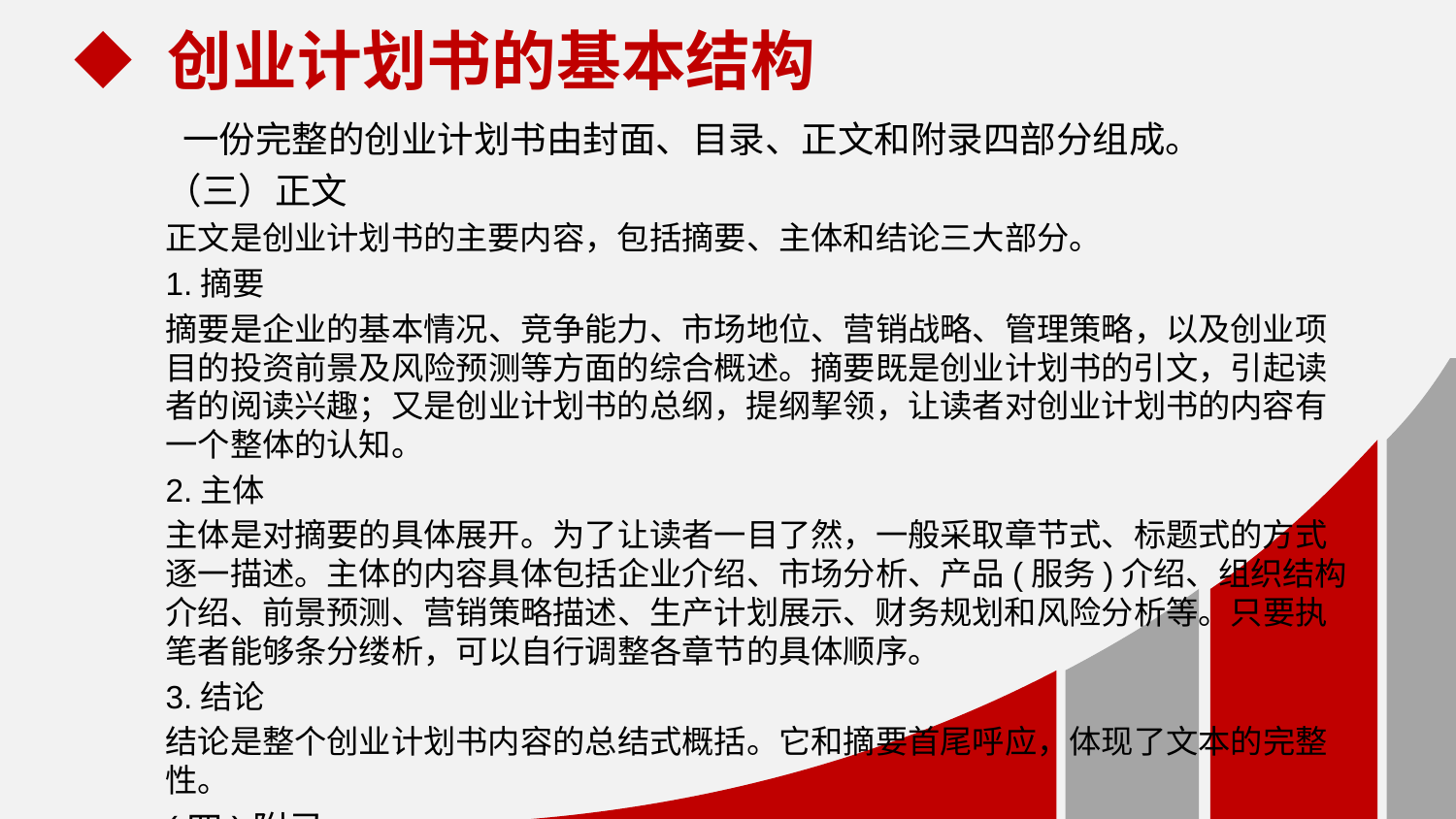

创业计划书的基本结构
 一份完整的创业计划书由封面、目录、正文和附录四部分组成。
（三）正文
正文是创业计划书的主要内容，包括摘要、主体和结论三大部分。
1.摘要
摘要是企业的基本情况、竞争能力、市场地位、营销战略、管理策略，以及创业项目的投资前景及风险预测等方面的综合概述。摘要既是创业计划书的引文，引起读者的阅读兴趣；又是创业计划书的总纲，提纲挈领，让读者对创业计划书的内容有一个整体的认知。
2.主体
主体是对摘要的具体展开。为了让读者一目了然，一般采取章节式、标题式的方式逐一描述。主体的内容具体包括企业介绍、市场分析、产品(服务)介绍、组织结构介绍、前景预测、营销策略描述、生产计划展示、财务规划和风险分析等。只要执笔者能够条分缕析，可以自行调整各章节的具体顺序。
3.结论
结论是整个创业计划书内容的总结式概括。它和摘要首尾呼应，体现了文本的完整性。
(四)附录
附录是对主体部分的补充。受篇幅限制，不宜在主体部分过多描述的，不能在一个层面详细展示的，
或需要提供参考资料、数据的内容，一般放在附录部分，以供参考。